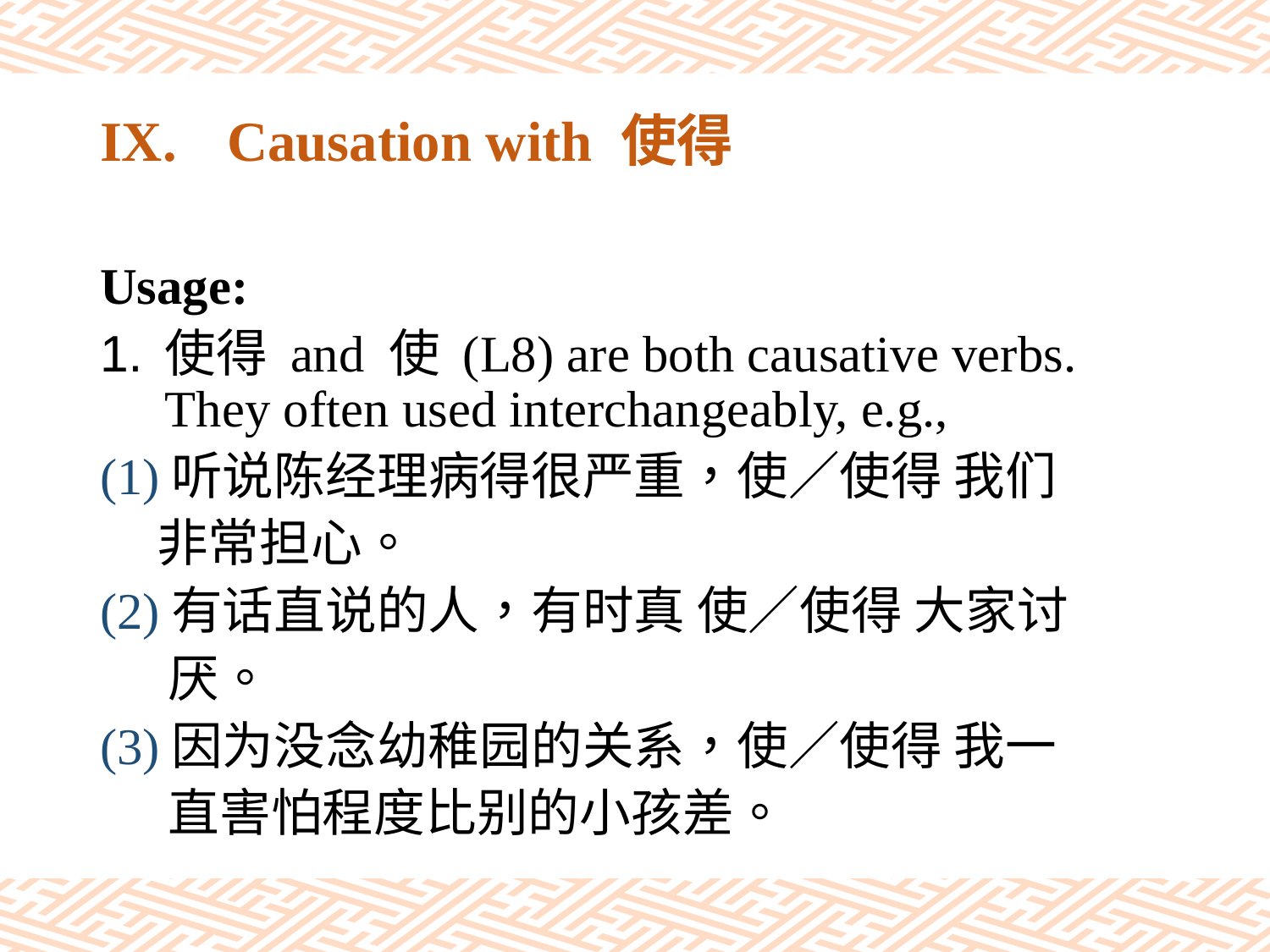

# IX.	Causation with 使得
Usage:
使得 and 使 (L8) are both causative verbs. They often used interchangeably, e.g.,
(1)听说陈经理病得很严重，使／使得 我们
    非常担心。
(2)有话直说的人，有时真 使／使得 大家讨
     厌。
(3)因为没念幼稚园的关系，使／使得 我一
     直害怕程度比别的小孩差。